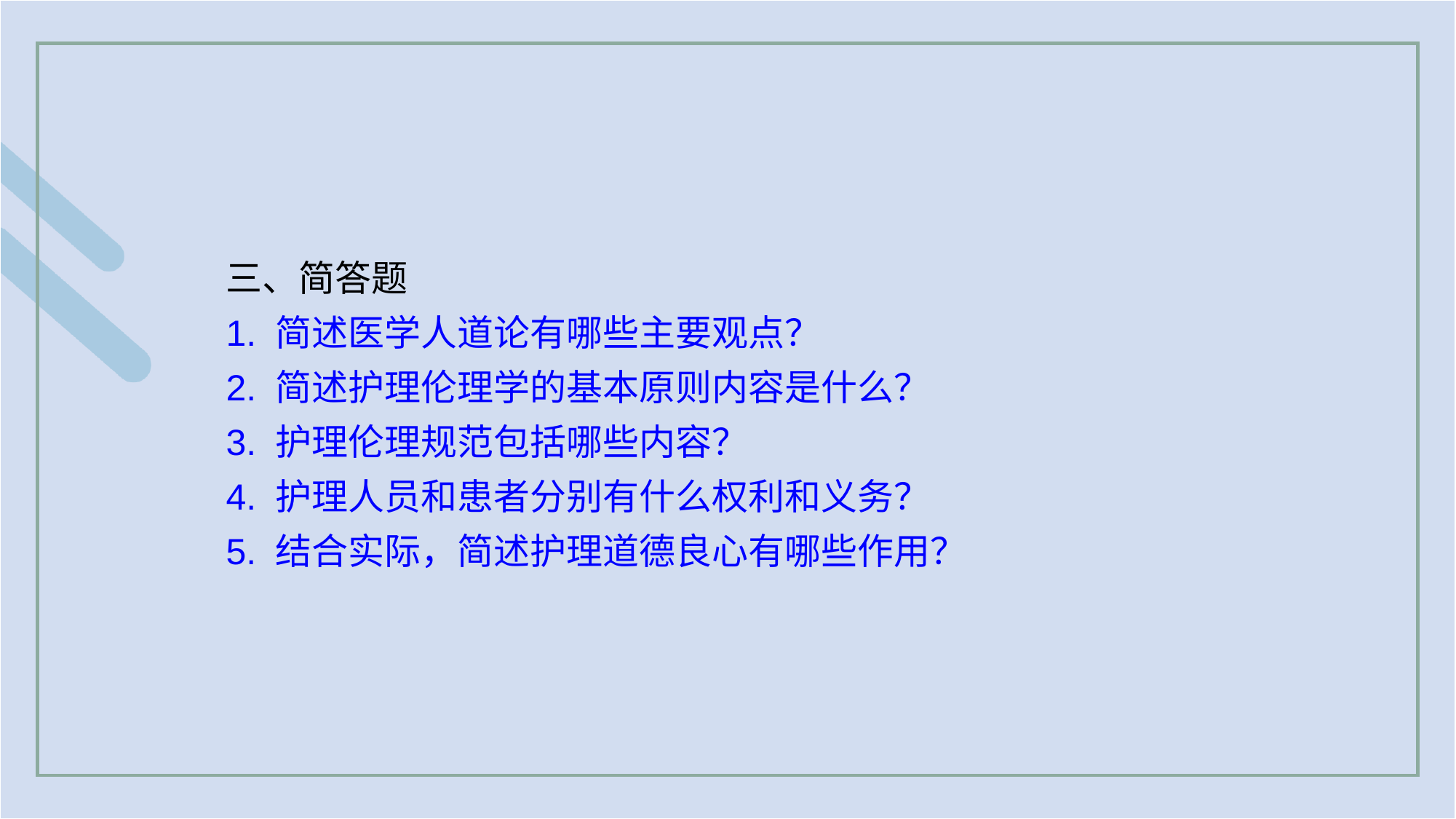

三、简答题
1. 简述医学人道论有哪些主要观点？
2. 简述护理伦理学的基本原则内容是什么？
3. 护理伦理规范包括哪些内容？
4. 护理人员和患者分别有什么权利和义务？
5. 结合实际，简述护理道德良心有哪些作用？